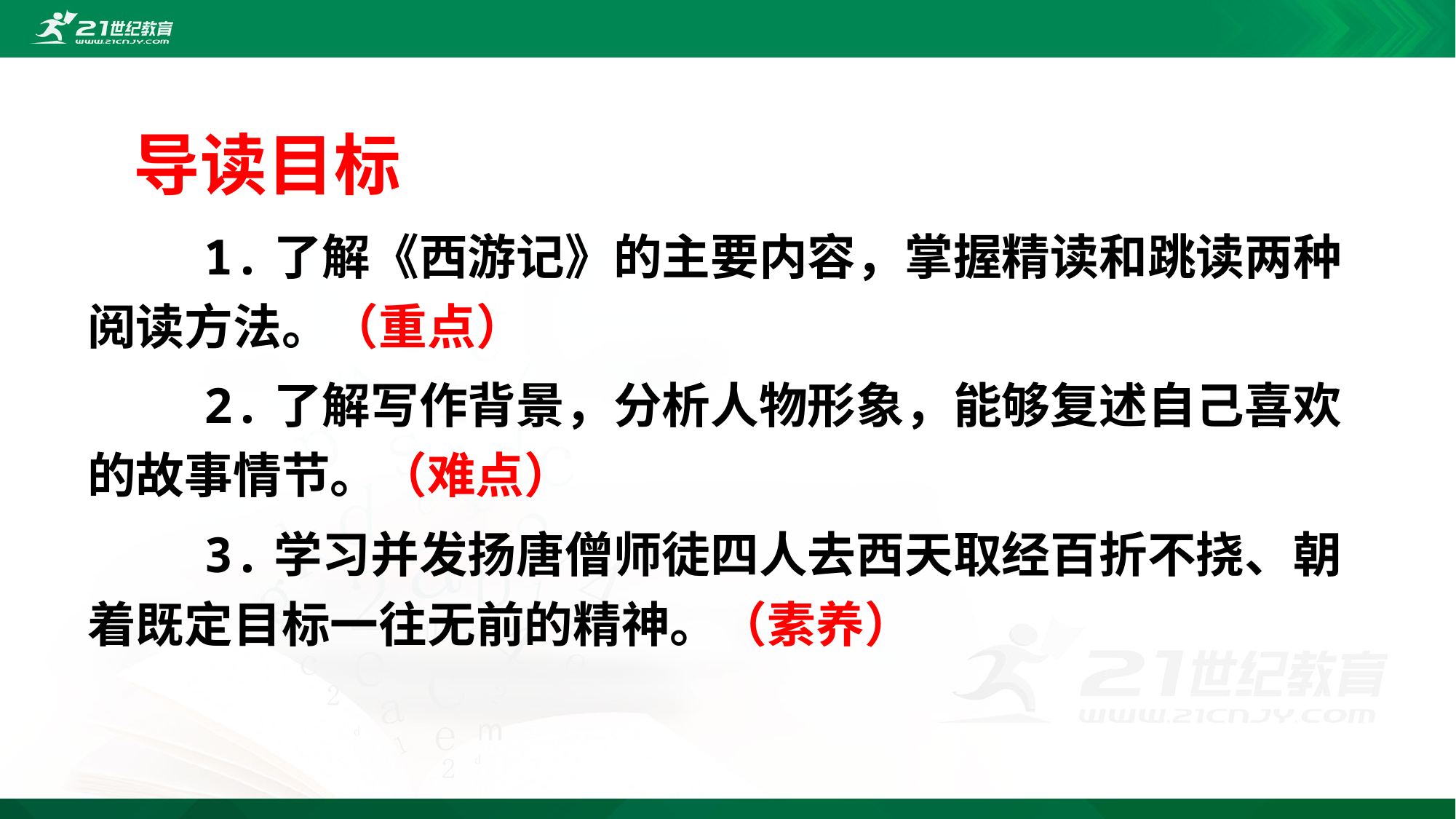

导读目标
    1.了解《西游记》的主要内容，掌握精读和跳读两种阅读方法。（重点）
    2.了解写作背景，分析人物形象，能够复述自己喜欢的故事情节。（难点）
    3.学习并发扬唐僧师徒四人去西天取经百折不挠、朝着既定目标一往无前的精神。（素养）